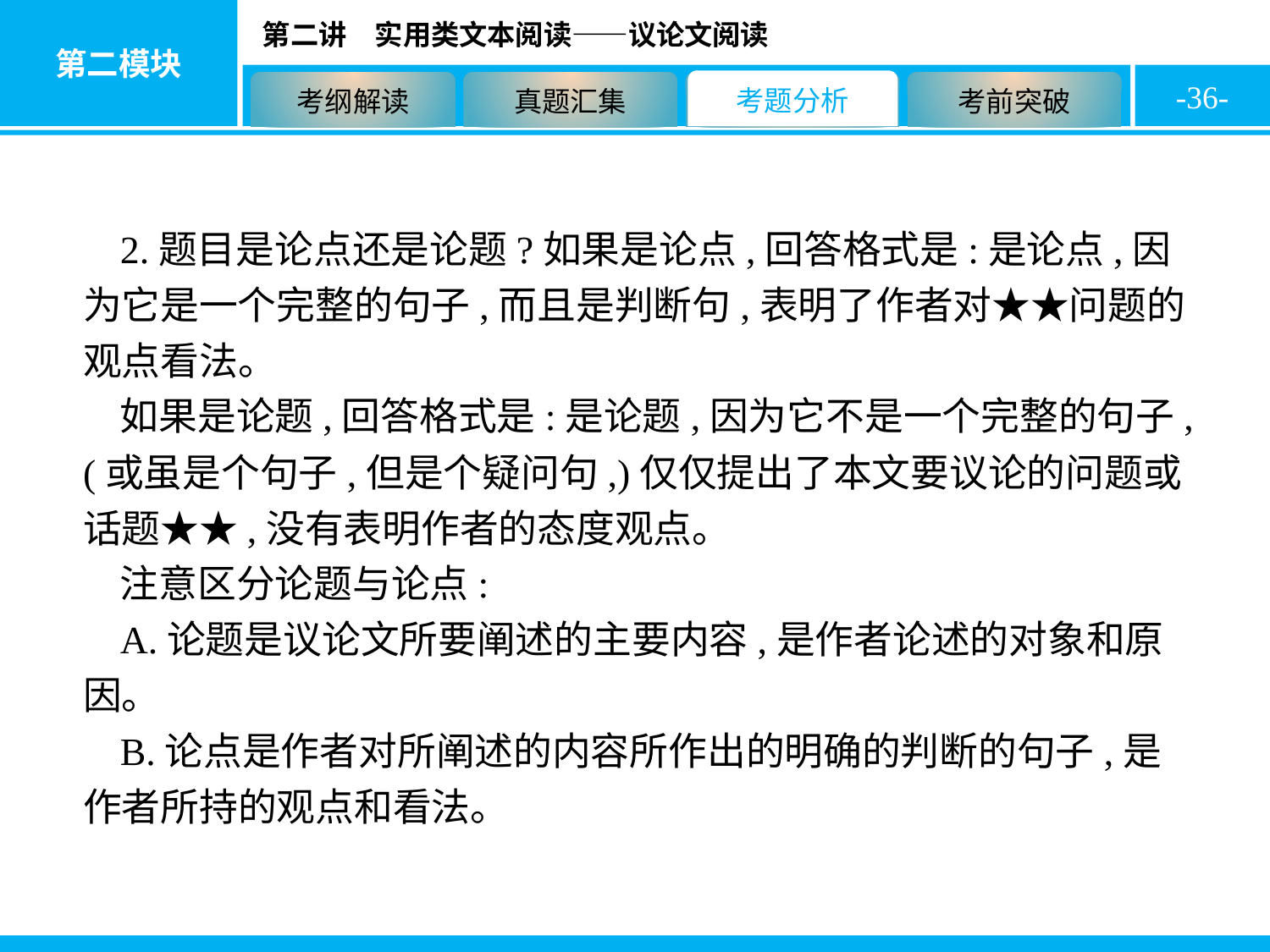

-36-
2.题目是论点还是论题?如果是论点,回答格式是:是论点,因为它是一个完整的句子,而且是判断句,表明了作者对★★问题的观点看法。
如果是论题,回答格式是:是论题,因为它不是一个完整的句子,(或虽是个句子,但是个疑问句,)仅仅提出了本文要议论的问题或话题★★,没有表明作者的态度观点。
注意区分论题与论点:
A.论题是议论文所要阐述的主要内容,是作者论述的对象和原因。
B.论点是作者对所阐述的内容所作出的明确的判断的句子,是作者所持的观点和看法。